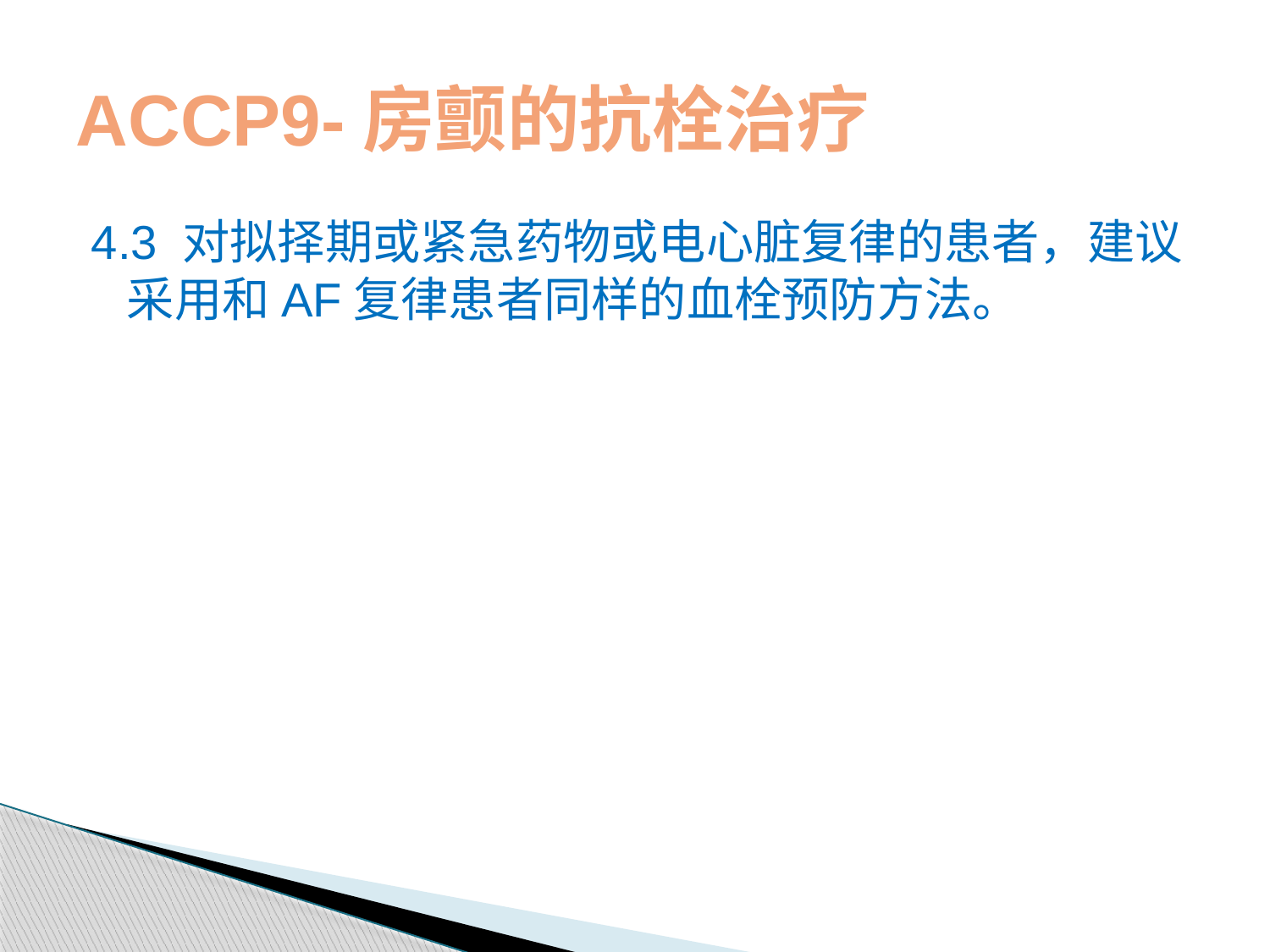

# ACCP9-房颤的抗栓治疗
4.3 对拟择期或紧急药物或电心脏复律的患者，建议采用和AF复律患者同样的血栓预防方法。